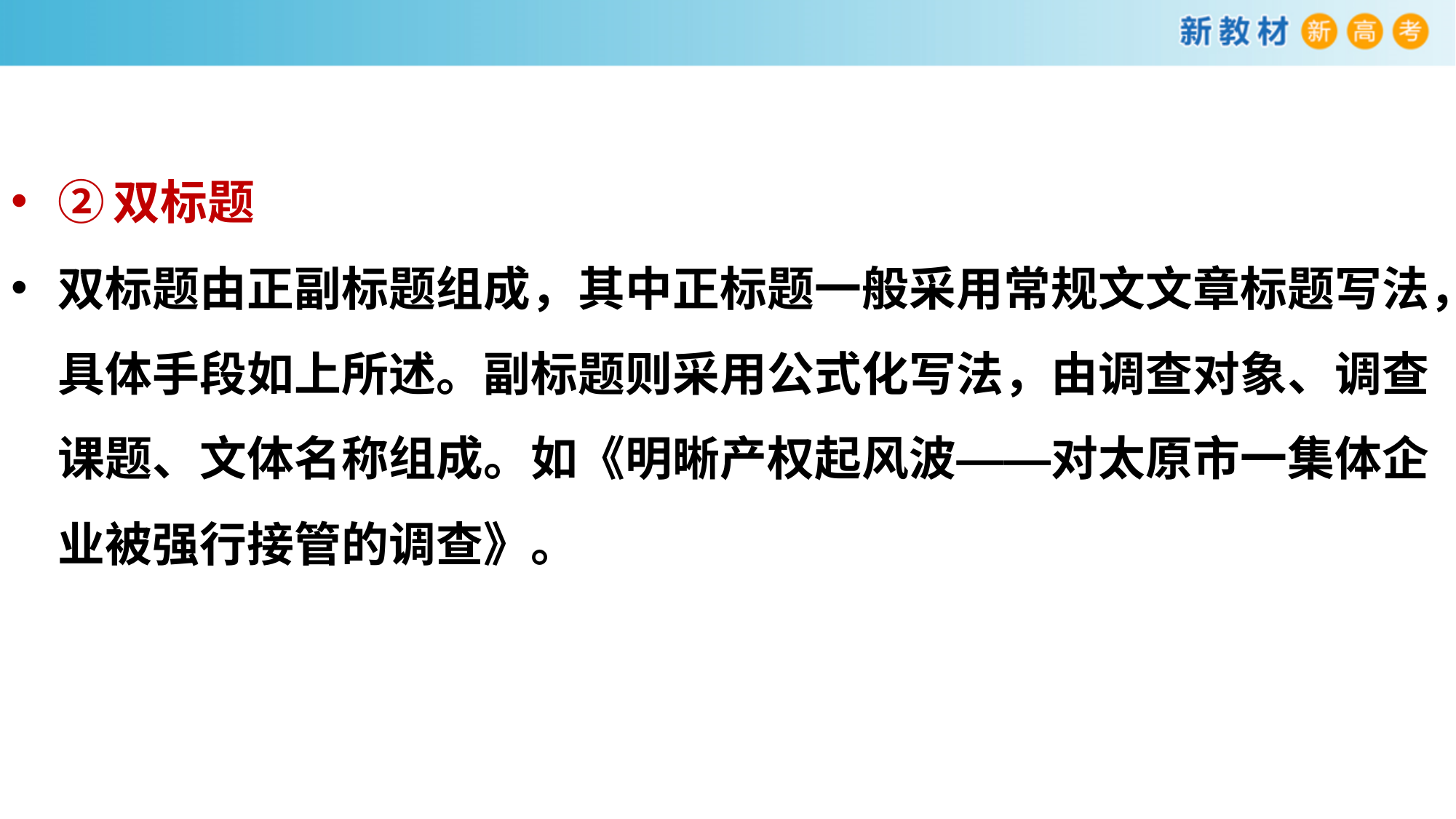

②双标题
双标题由正副标题组成，其中正标题一般采用常规文文章标题写法，具体手段如上所述。副标题则采用公式化写法，由调查对象、调查课题、文体名称组成。如《明晰产权起风波——对太原市一集体企业被强行接管的调查》。